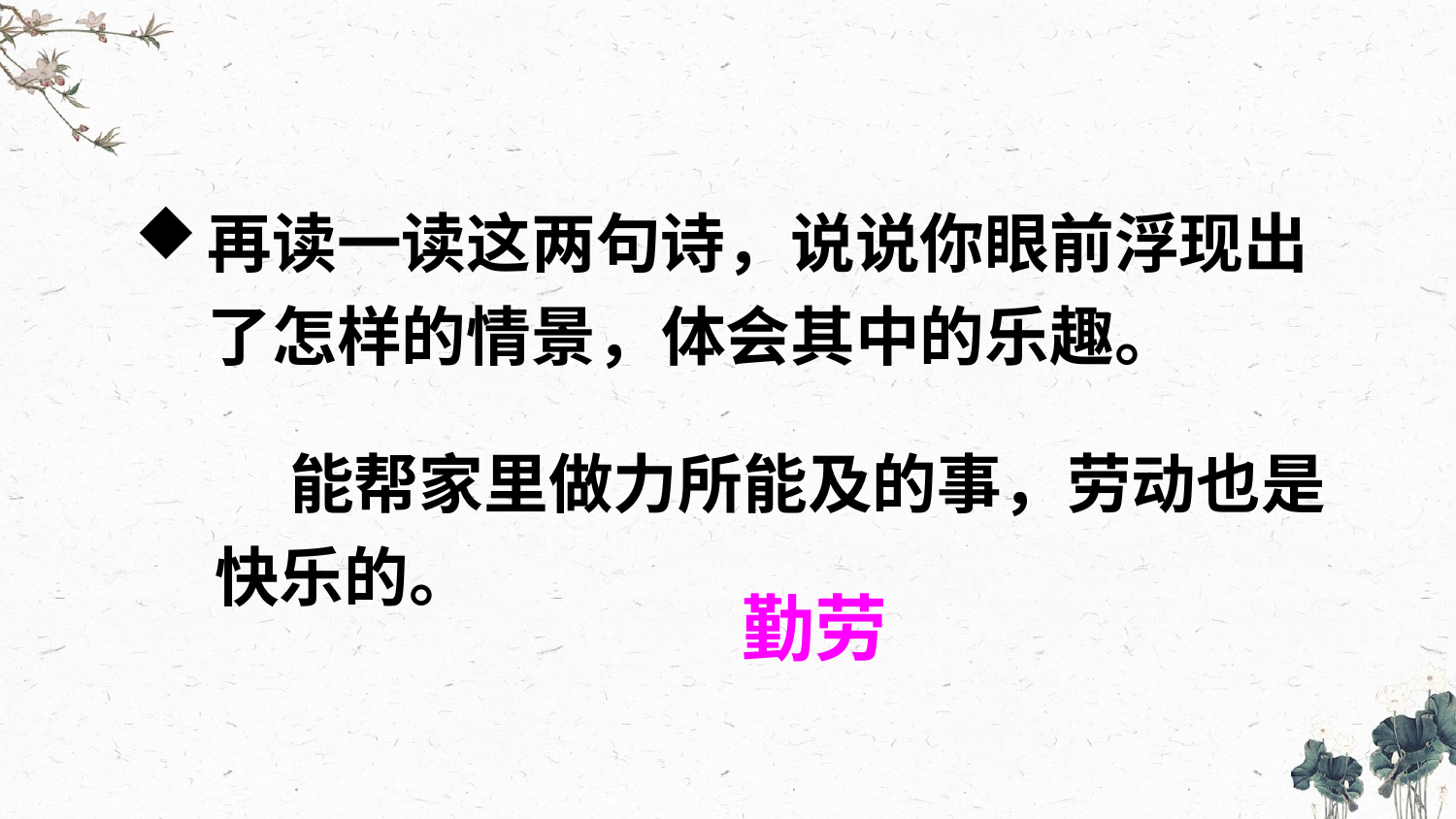

再读一读这两句诗，说说你眼前浮现出了怎样的情景，体会其中的乐趣。
    能帮家里做力所能及的事，劳动也是快乐的。
勤劳